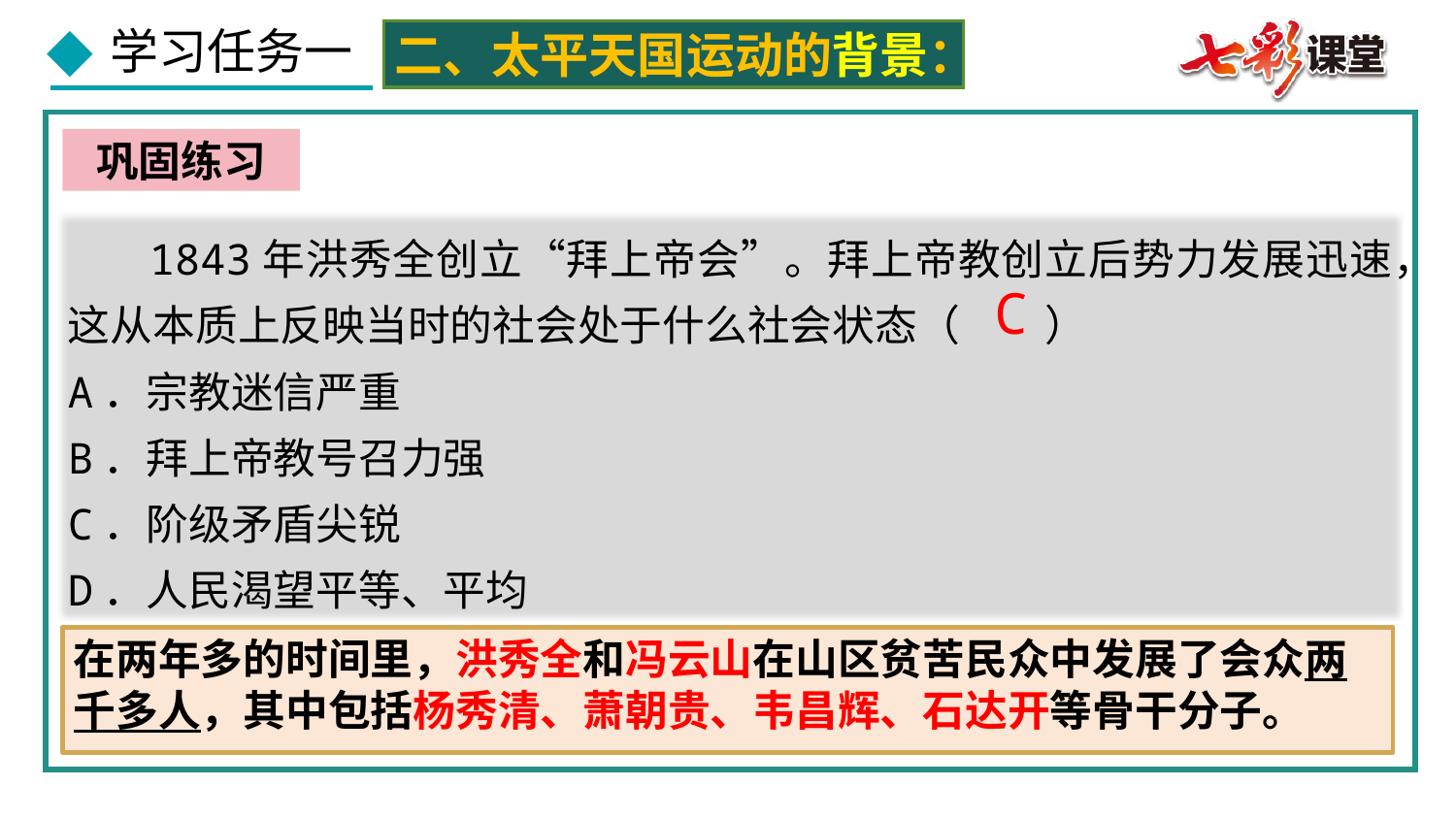

二、太平天国运动的背景：

巩固练习
 1843年洪秀全创立“拜上帝会”。拜上帝教创立后势力发展迅速，这从本质上反映当时的社会处于什么社会状态（　　）
A．宗教迷信严重
B．拜上帝教号召力强
C．阶级矛盾尖锐
D．人民渴望平等、平均
C
在两年多的时间里，洪秀全和冯云山在山区贫苦民众中发展了会众两千多人，其中包括杨秀清、萧朝贵、韦昌辉、石达开等骨干分子。